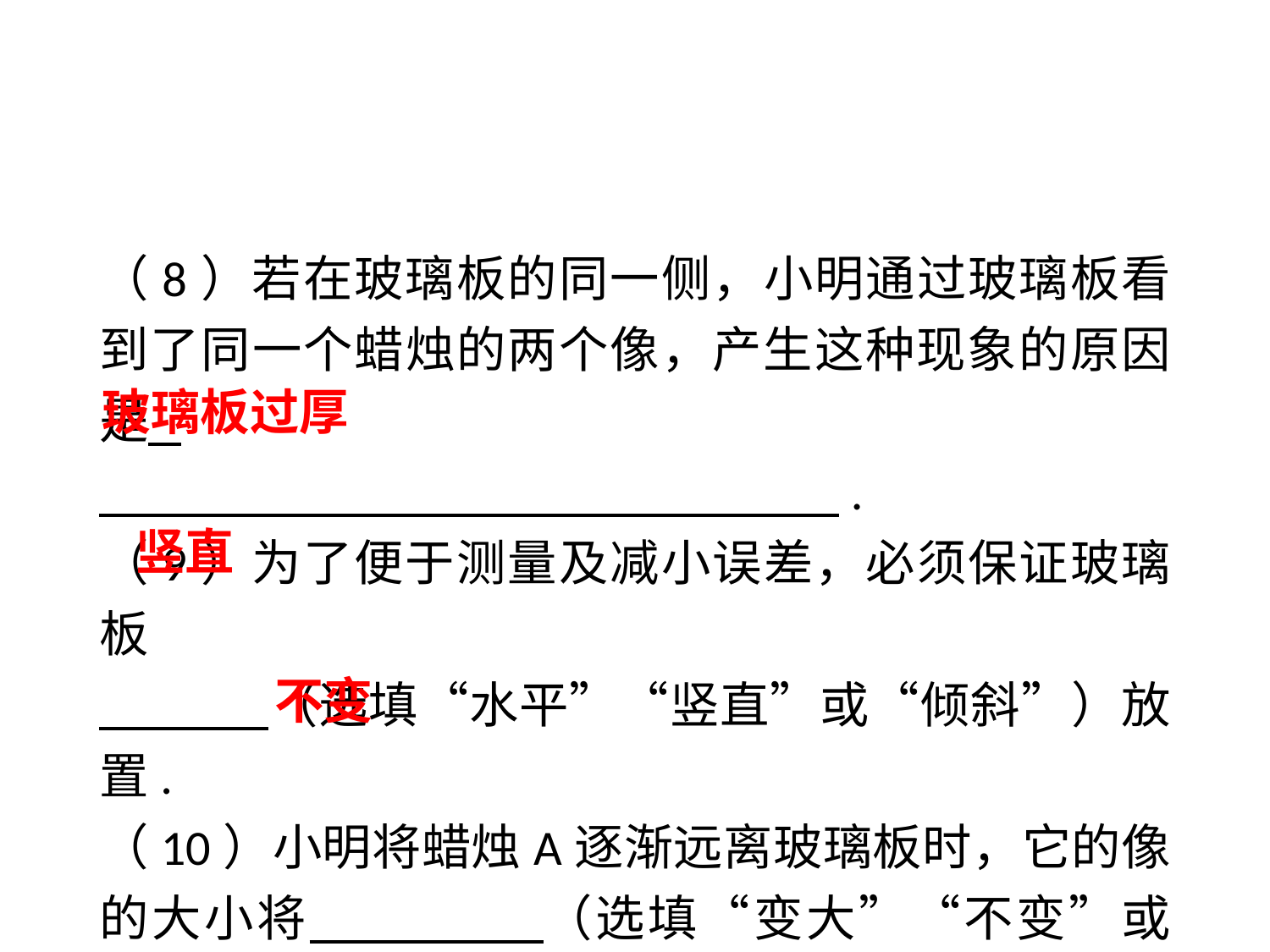

（8）若在玻璃板的同一侧，小明通过玻璃板看到了同一个蜡烛的两个像，产生这种现象的原因是   .
　　　　　　　　　　　　　　　.
（9）为了便于测量及减小误差，必须保证玻璃板
　          （选填“水平”“竖直”或“倾斜”）放置.
（10）小明将蜡烛A逐渐远离玻璃板时，它的像的大小将　         　（选填“变大”“不变”或“变小”）.

玻璃板过厚
竖直
不变